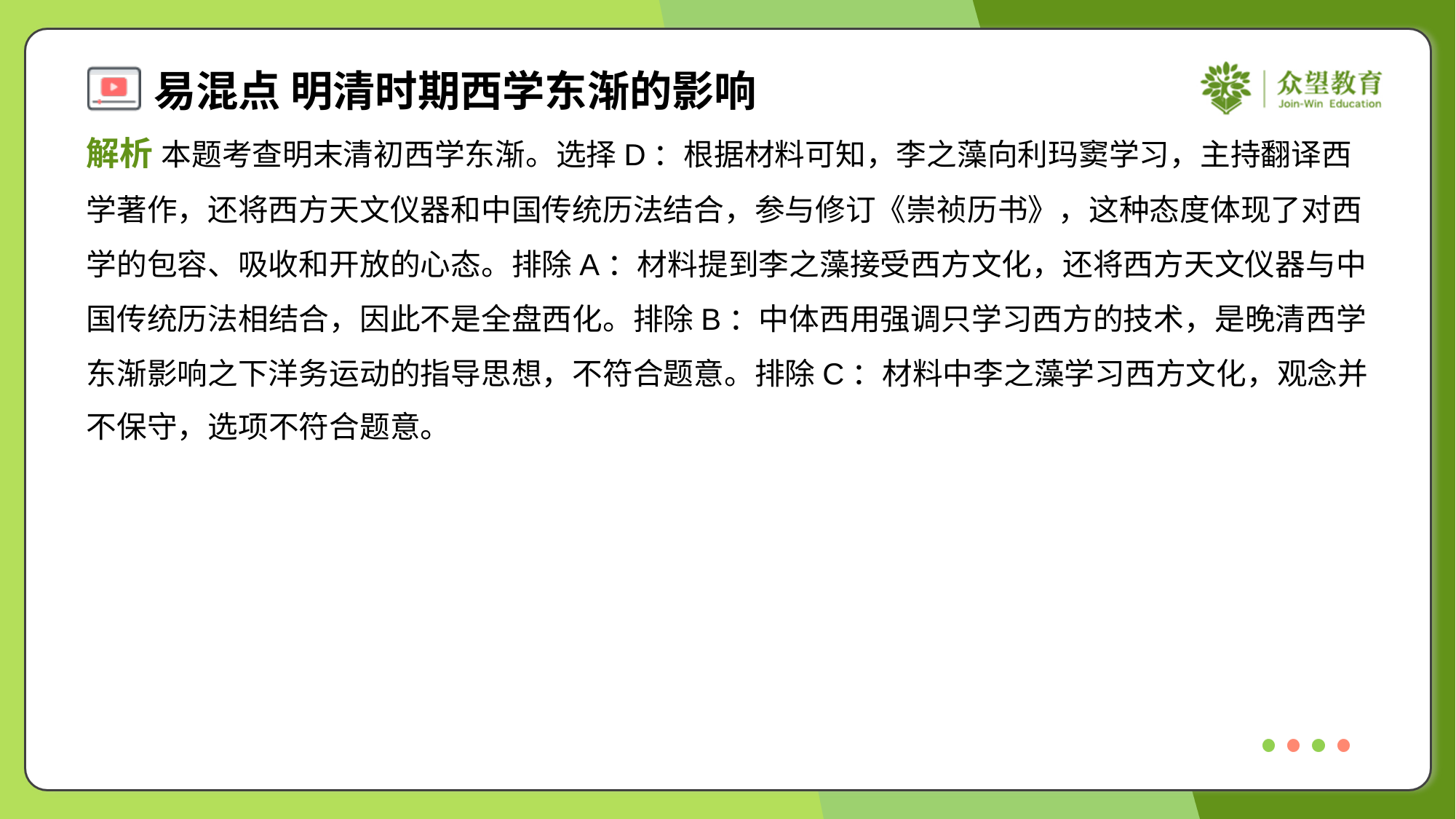

解析 本题考查明末清初西学东渐。选择D：根据材料可知，李之藻向利玛窦学习，主持翻译西
学著作，还将西方天文仪器和中国传统历法结合，参与修订《崇祯历书》，这种态度体现了对西
学的包容、吸收和开放的心态。排除A：材料提到李之藻接受西方文化，还将西方天文仪器与中
国传统历法相结合，因此不是全盘西化。排除B：中体西用强调只学习西方的技术，是晚清西学
东渐影响之下洋务运动的指导思想，不符合题意。排除C：材料中李之藻学习西方文化，观念并
不保守，选项不符合题意。